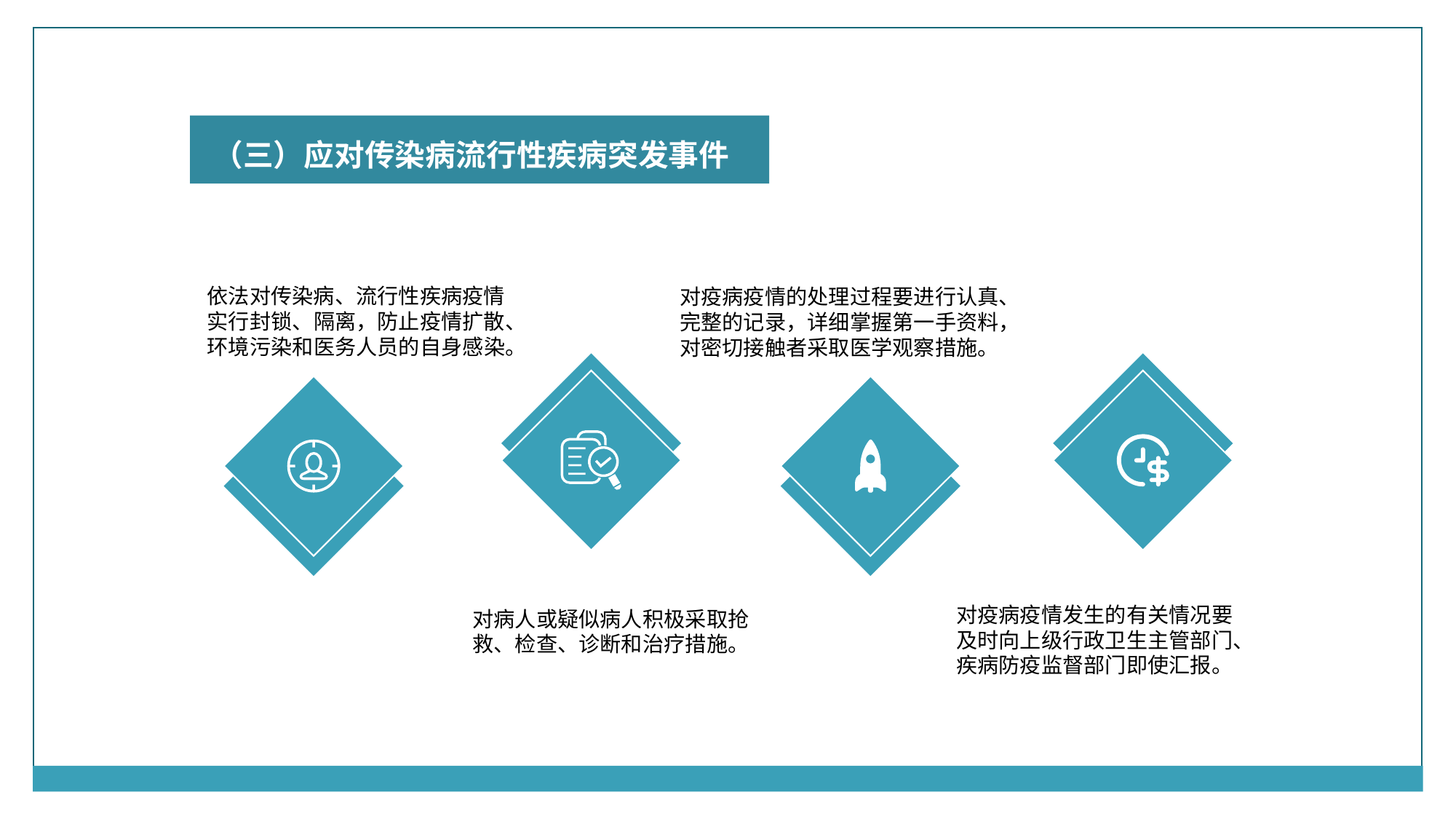

（三）应对传染病流行性疾病突发事件

依法对传染病、流行性疾病疫情实行封锁、隔离，防止疫情扩散、环境污染和医务人员的自身感染。
对疫病疫情的处理过程要进行认真、完整的记录，详细掌握第一手资料，对密切接触者采取医学观察措施。

对疫病疫情发生的有关情况要及时向上级行政卫生主管部门、疾病防疫监督部门即使汇报。
对病人或疑似病人积极采取抢救、检查、诊断和治疗措施。